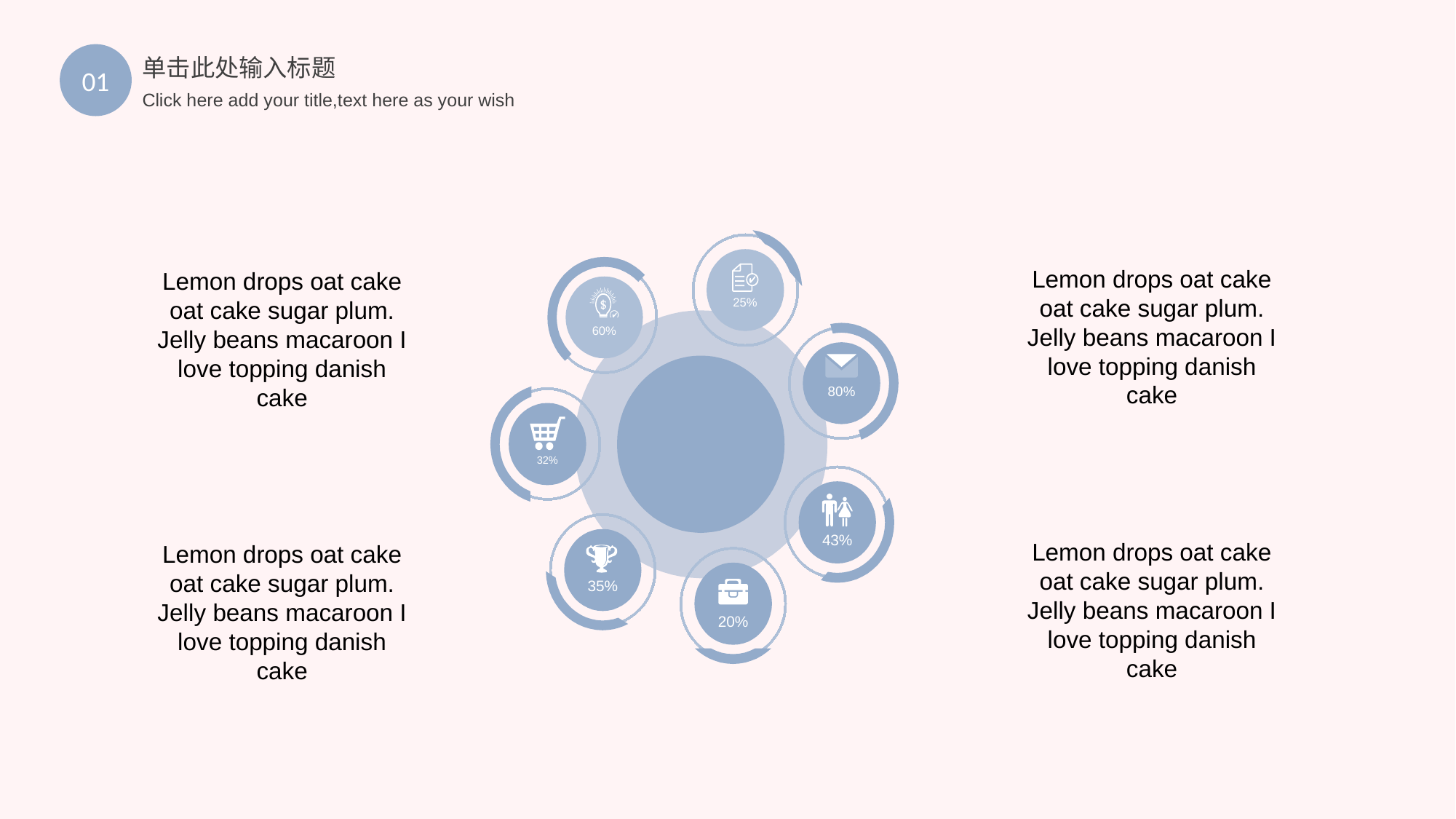

01
单击此处输入标题
Click here add your title,text here as your wish

25%

60%

80%

32%

43%

35%

20%

Lemon drops oat cake oat cake sugar plum. Jelly beans macaroon I love topping danish cake
Lemon drops oat cake oat cake sugar plum. Jelly beans macaroon I love topping danish cake
Lemon drops oat cake oat cake sugar plum. Jelly beans macaroon I love topping danish cake
Lemon drops oat cake oat cake sugar plum. Jelly beans macaroon I love topping danish cake